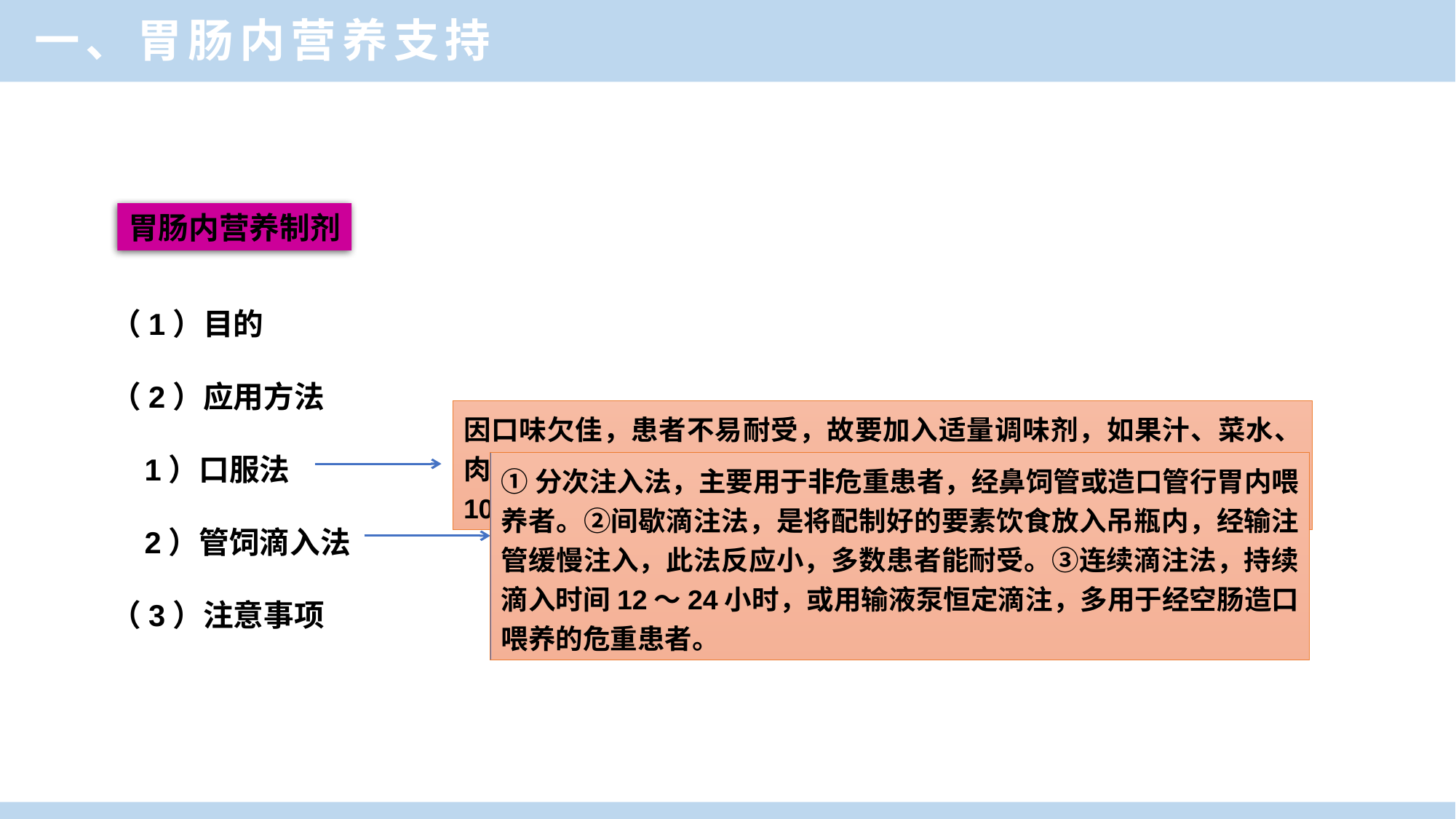

一、胃肠内营养支持
胃肠内营养制剂
（1）目的
（2）应用方法
    1）口服法
    2）管饲滴入法
（3）注意事项
因口味欠佳，患者不易耐受，故要加入适量调味剂，如果汁、菜水、肉汤等，开始剂量为50mL/次，渐增加到100mL/次，依病情可6～10次/天。
①分次注入法，主要用于非危重患者，经鼻饲管或造口管行胃内喂养者。②间歇滴注法，是将配制好的要素饮食放入吊瓶内，经输注管缓慢注入，此法反应小，多数患者能耐受。③连续滴注法，持续滴入时间12～24小时，或用输液泵恒定滴注，多用于经空肠造口喂养的危重患者。